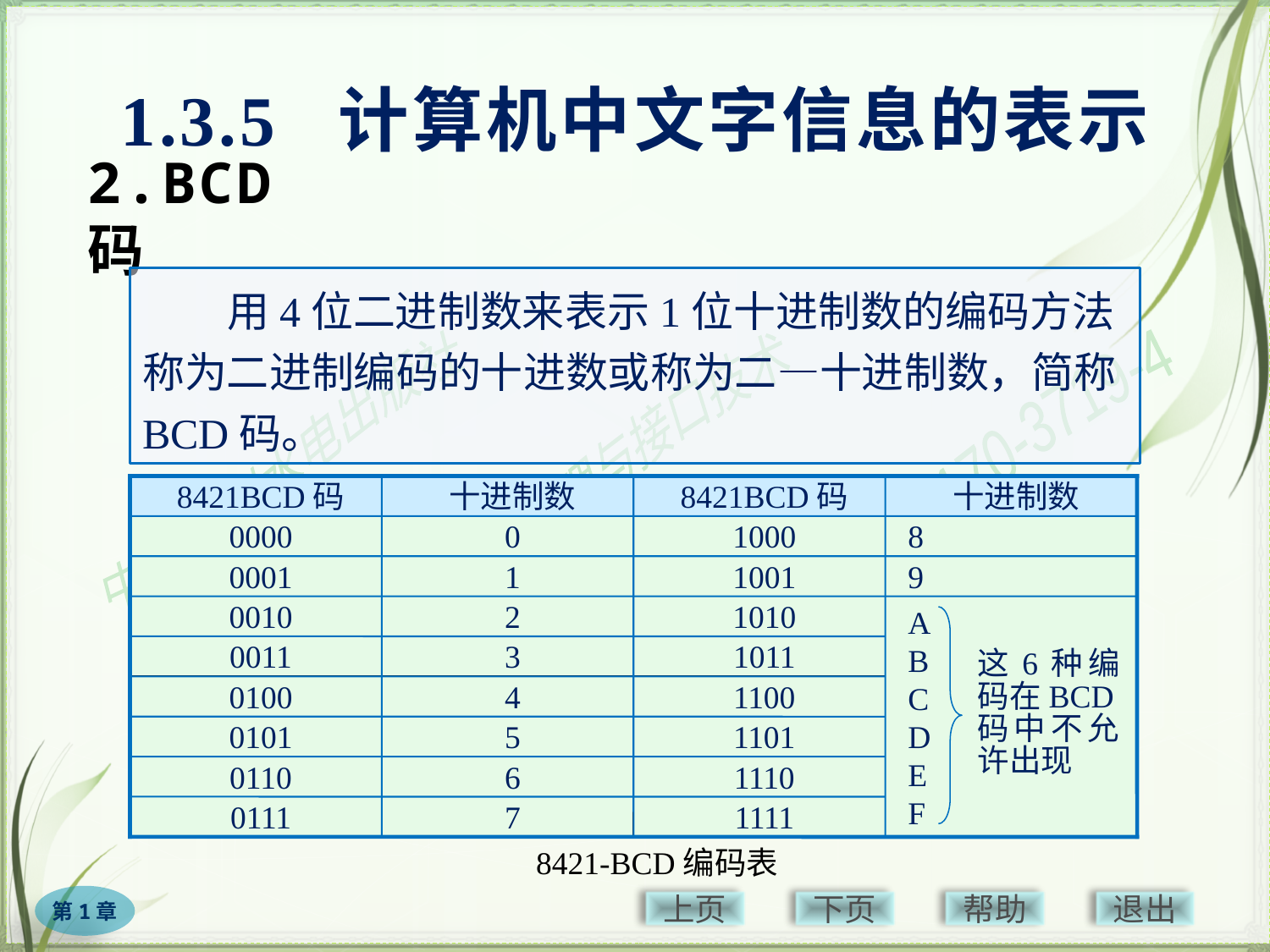

1.3.5  计算机中文字信息的表示
# 2.BCD码
　　用4位二进制数来表示1位十进制数的编码方法称为二进制编码的十进数或称为二—十进制数，简称BCD码。
8421BCD码

十进制数

8421BCD码

十进制数

0000

0
1000
8
0001

1
1001
9
0010

2
1010
A
B
C
D
E
F

0011

3
1011
这6种编码在BCD码中不允许出现
0100

4
1100
0101

5
1101
0110

6
1110
0111

7
1111

8421-BCD编码表